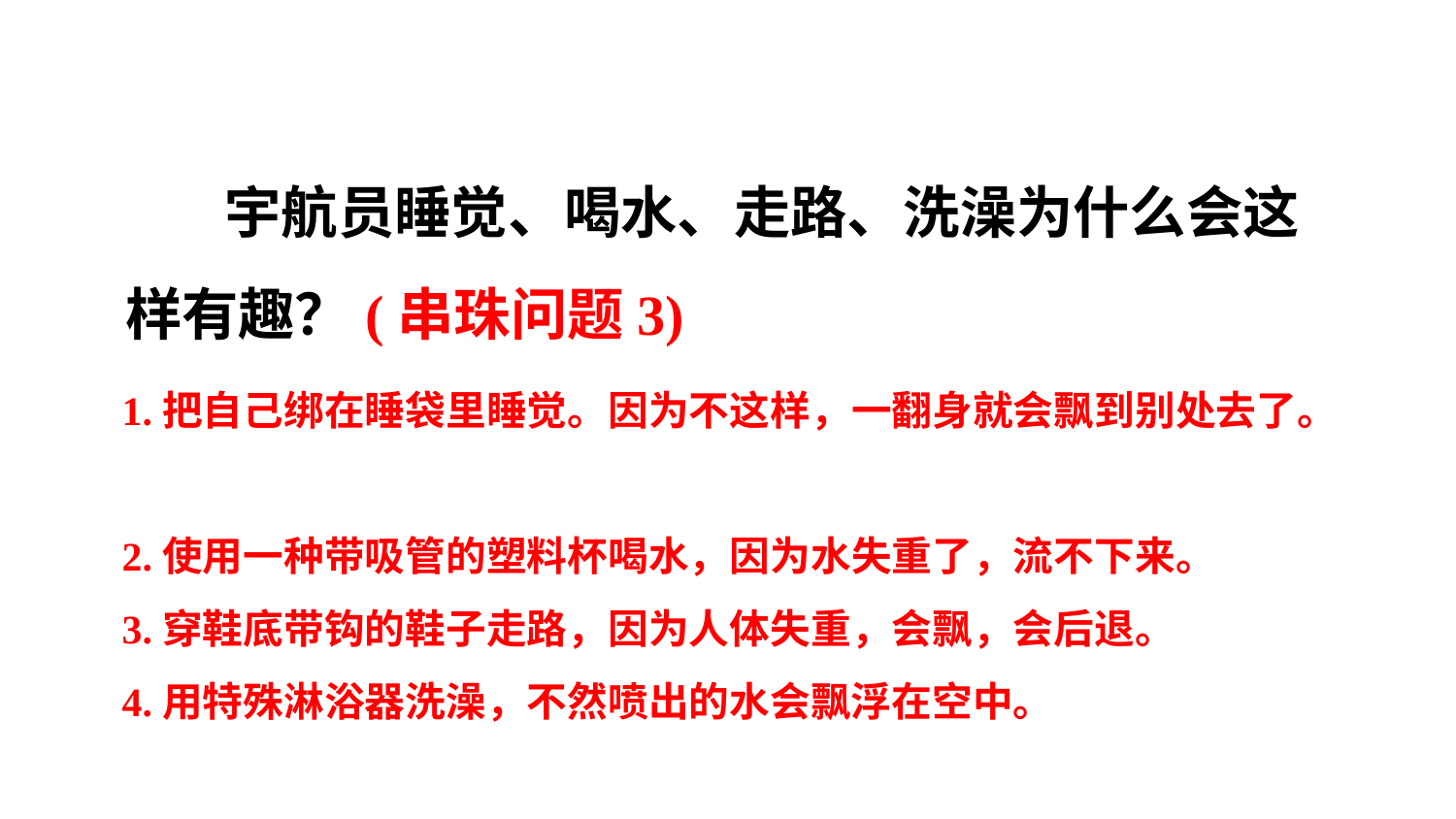

宇航员睡觉、喝水、走路、洗澡为什么会这样有趣？(串珠问题3)
1.把自己绑在睡袋里睡觉。因为不这样，一翻身就会飘到别处去了。
2.使用一种带吸管的塑料杯喝水，因为水失重了，流不下来。
3.穿鞋底带钩的鞋子走路，因为人体失重，会飘，会后退。
4.用特殊淋浴器洗澡，不然喷出的水会飘浮在空中。